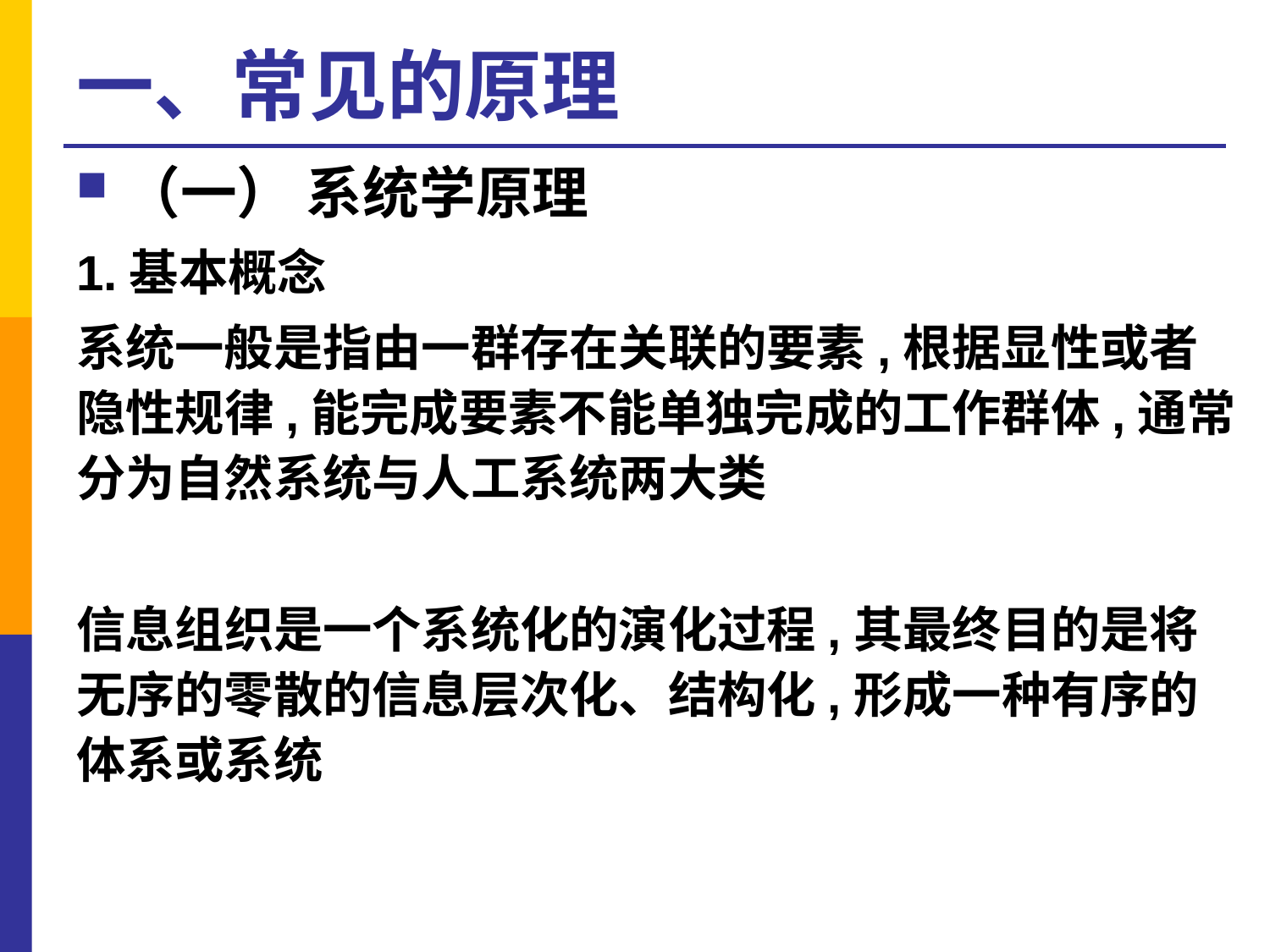

# 一、常见的原理
（一） 系统学原理
1.基本概念
系统一般是指由一群存在关联的要素,根据显性或者隐性规律,能完成要素不能单独完成的工作群体,通常分为自然系统与人工系统两大类

信息组织是一个系统化的演化过程,其最终目的是将无序的零散的信息层次化、结构化,形成一种有序的体系或系统